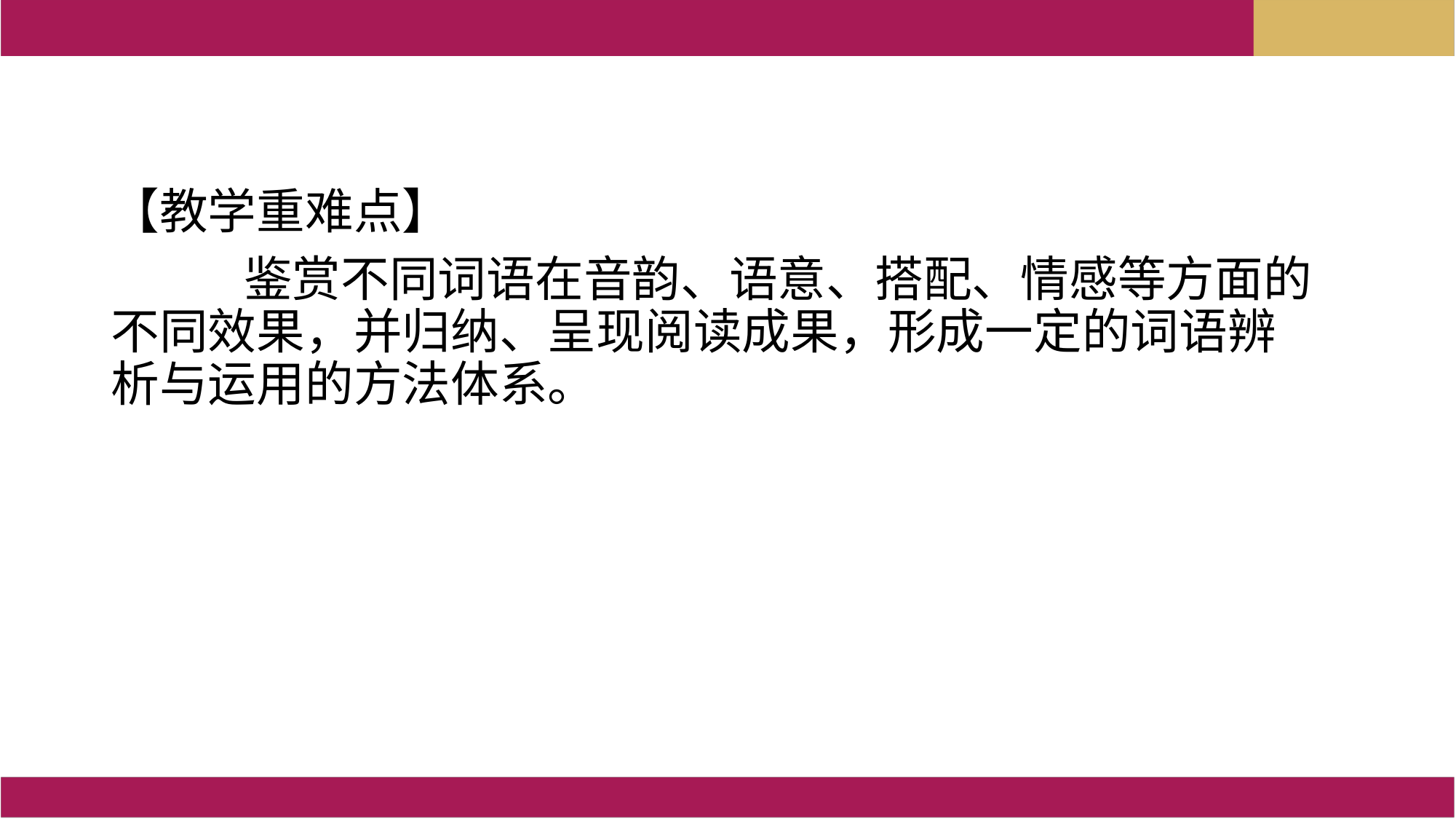

【教学重难点】
         鉴赏不同词语在音韵、语意、搭配、情感等方面的不同效果，并归纳、呈现阅读成果，形成一定的词语辨析与运用的方法体系。